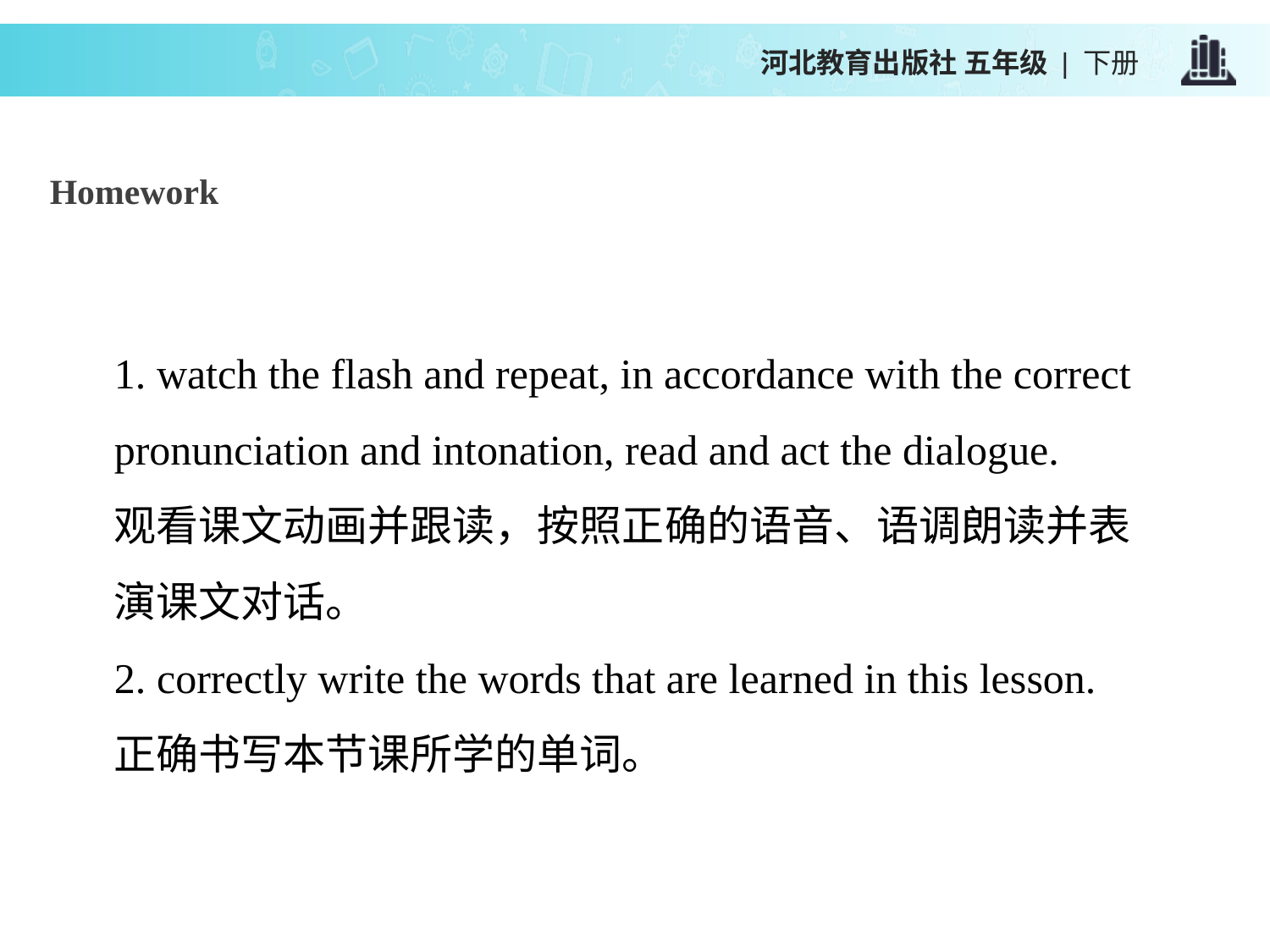

河北教育出版社 五年级 | 下册
Homework
1. watch the flash and repeat, in accordance with the correct pronunciation and intonation, read and act the dialogue.
观看课文动画并跟读，按照正确的语音、语调朗读并表演课文对话。
2. correctly write the words that are learned in this lesson.
正确书写本节课所学的单词。